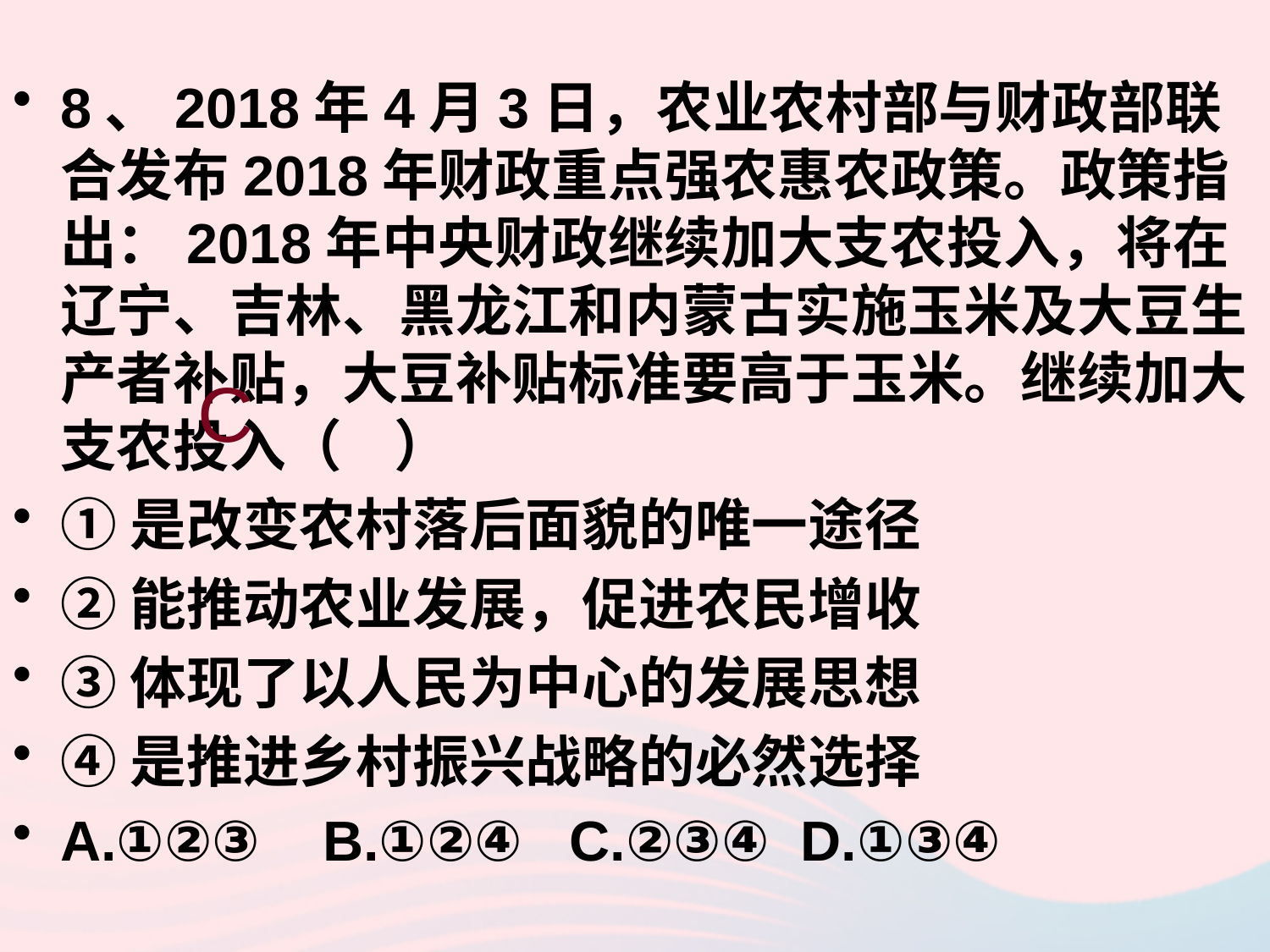

8、2018年4月3日，农业农村部与财政部联合发布2018年财政重点强农惠农政策。政策指出：2018年中央财政继续加大支农投入，将在辽宁、吉林、黑龙江和内蒙古实施玉米及大豆生产者补贴，大豆补贴标准要高于玉米。继续加大支农投入（    ）
①是改变农村落后面貌的唯一途径
②能推动农业发展，促进农民增收
③体现了以人民为中心的发展思想
④是推进乡村振兴战略的必然选择
A.①②③    B.①②④   C.②③④  D.①③④
C